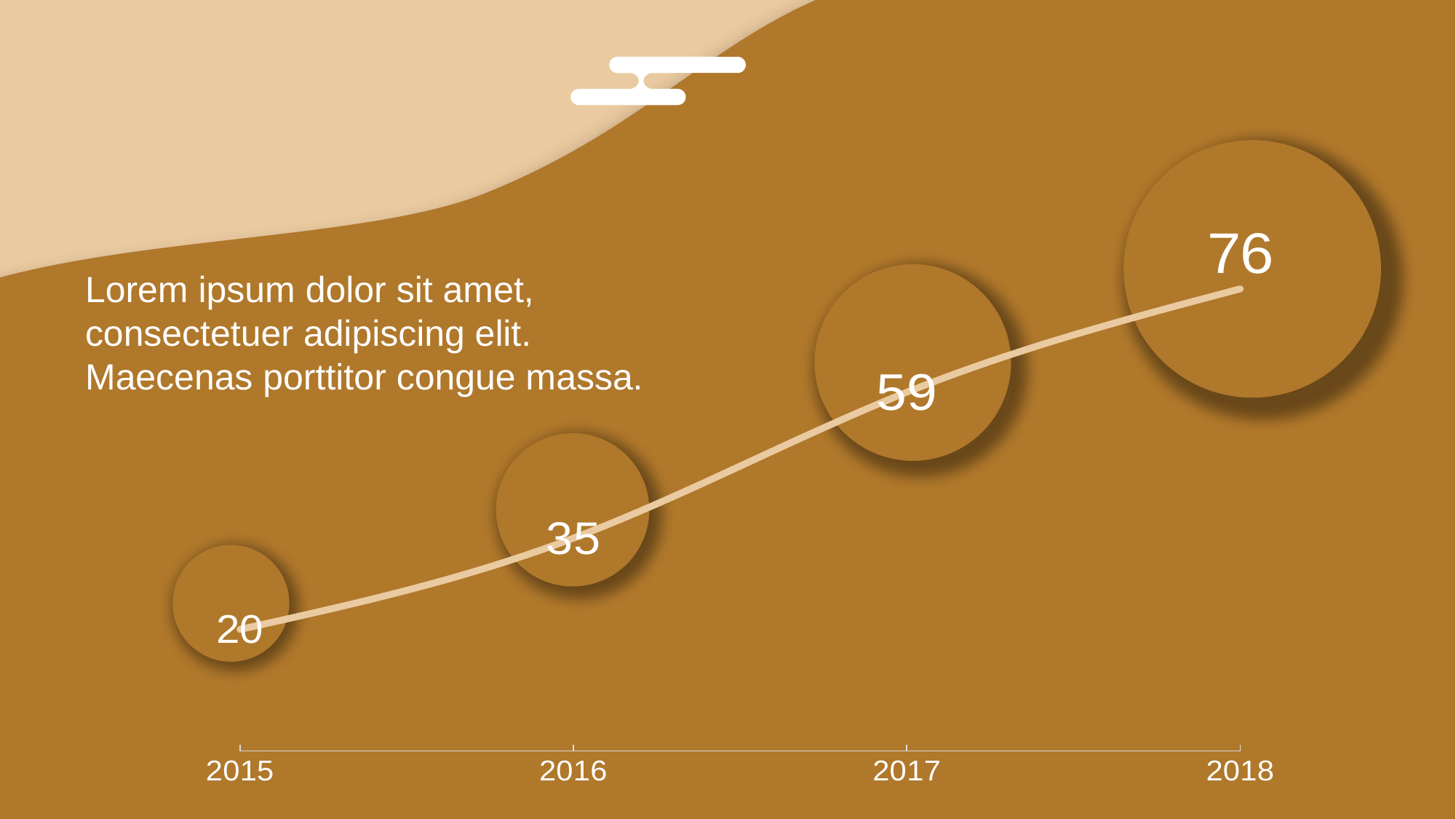

取得成效

### Chart

| Category | 系列 1 |
|---|---|
| 2015 | 20.0 |
| 2016 | 35.0 |
| 2017 | 59.0 |
| 2018 | 76.0 |
Lorem ipsum dolor sit amet, consectetuer adipiscing elit. Maecenas porttitor congue massa.